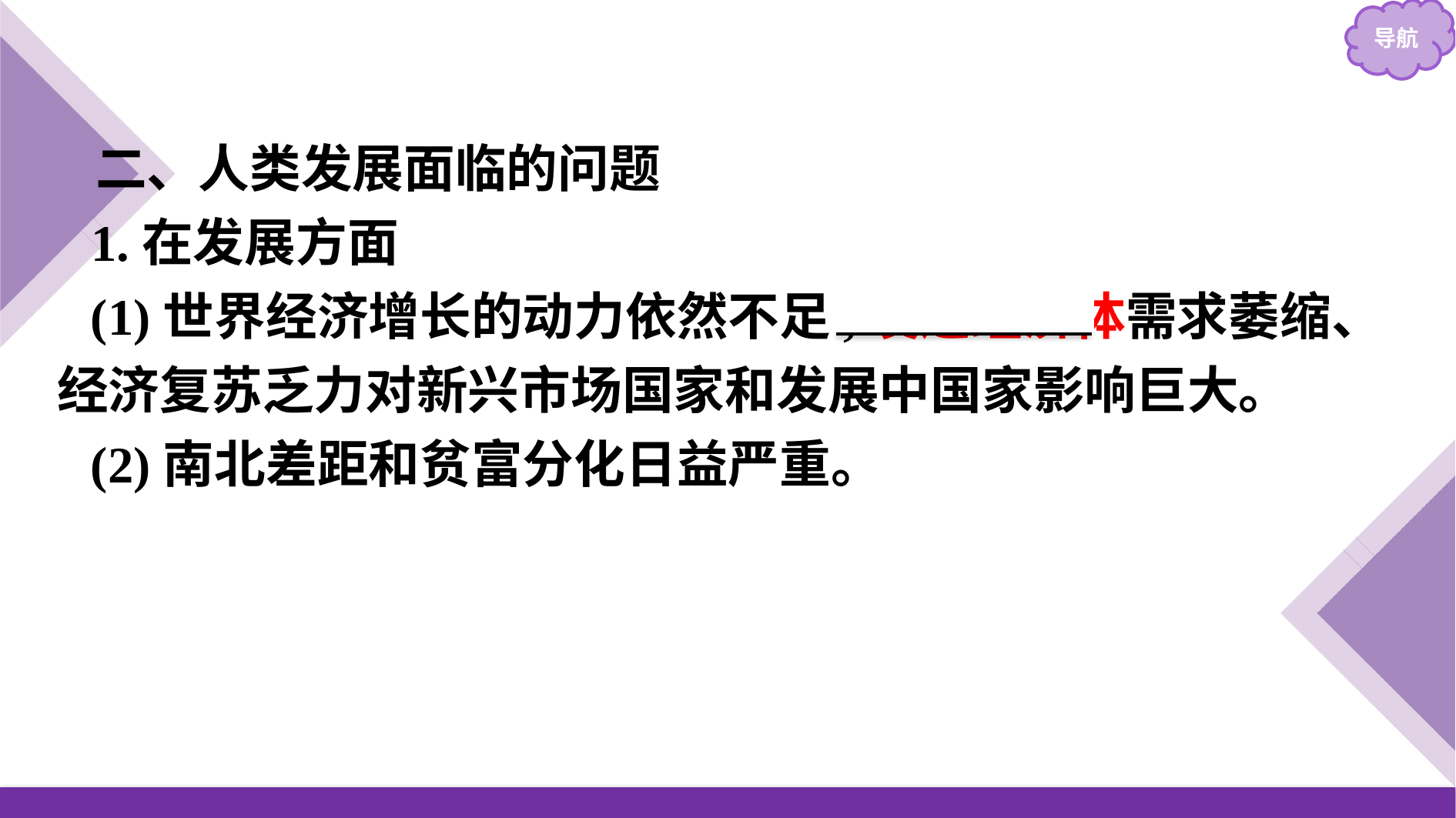

二、人类发展面临的问题
1.在发展方面
(1)世界经济增长的动力依然不足,发达经济体需求萎缩、经济复苏乏力对新兴市场国家和发展中国家影响巨大。
(2)南北差距和贫富分化日益严重。